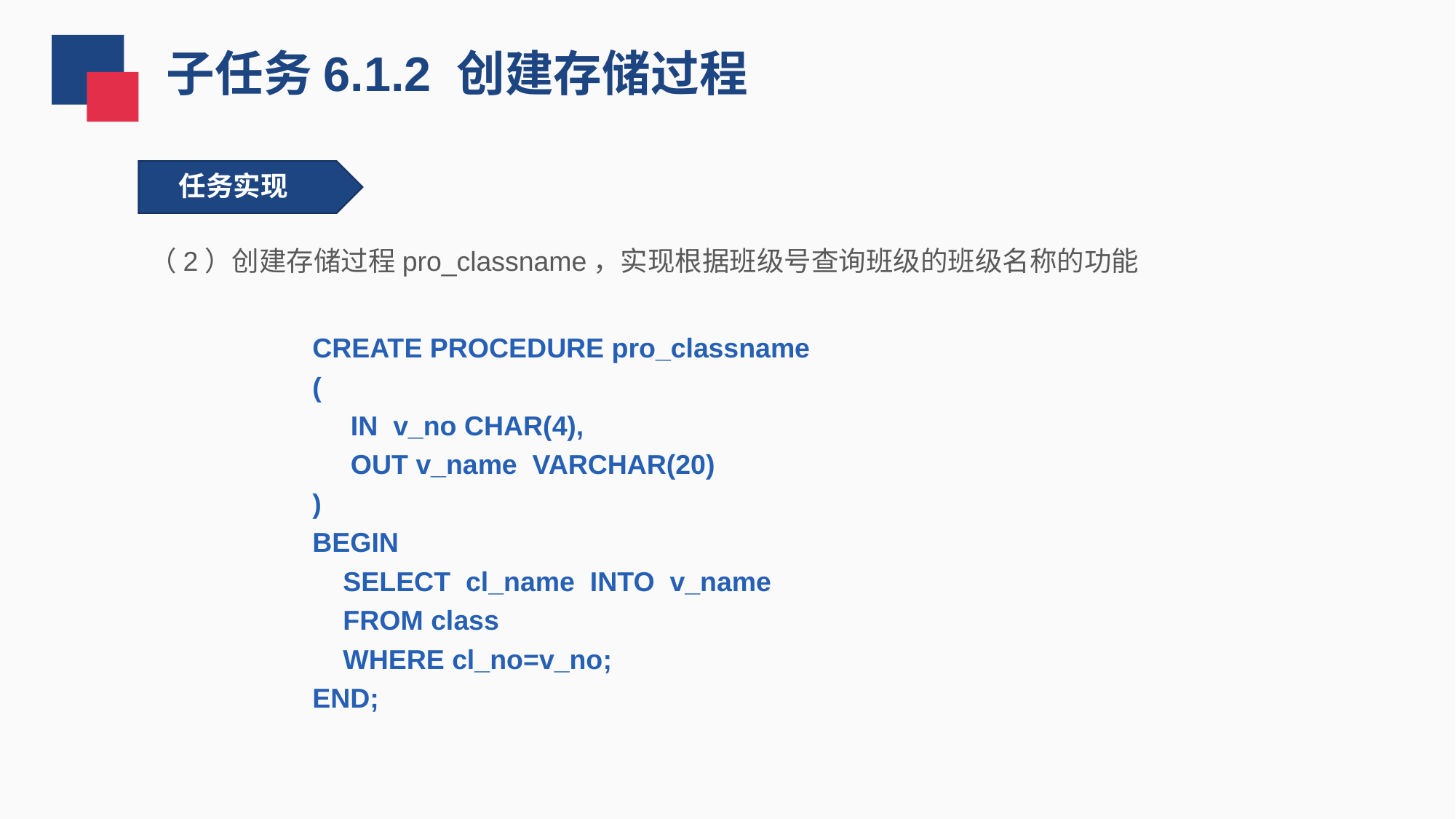

子任务6.1.2 创建存储过程

任务实现
（2）创建存储过程pro_classname，实现根据班级号查询班级的班级名称的功能
CREATE PROCEDURE pro_classname
(
     IN  v_no CHAR(4),
     OUT v_name  VARCHAR(20)
)
BEGIN
    SELECT  cl_name  INTO  v_name
    FROM class
    WHERE cl_no=v_no;
END;